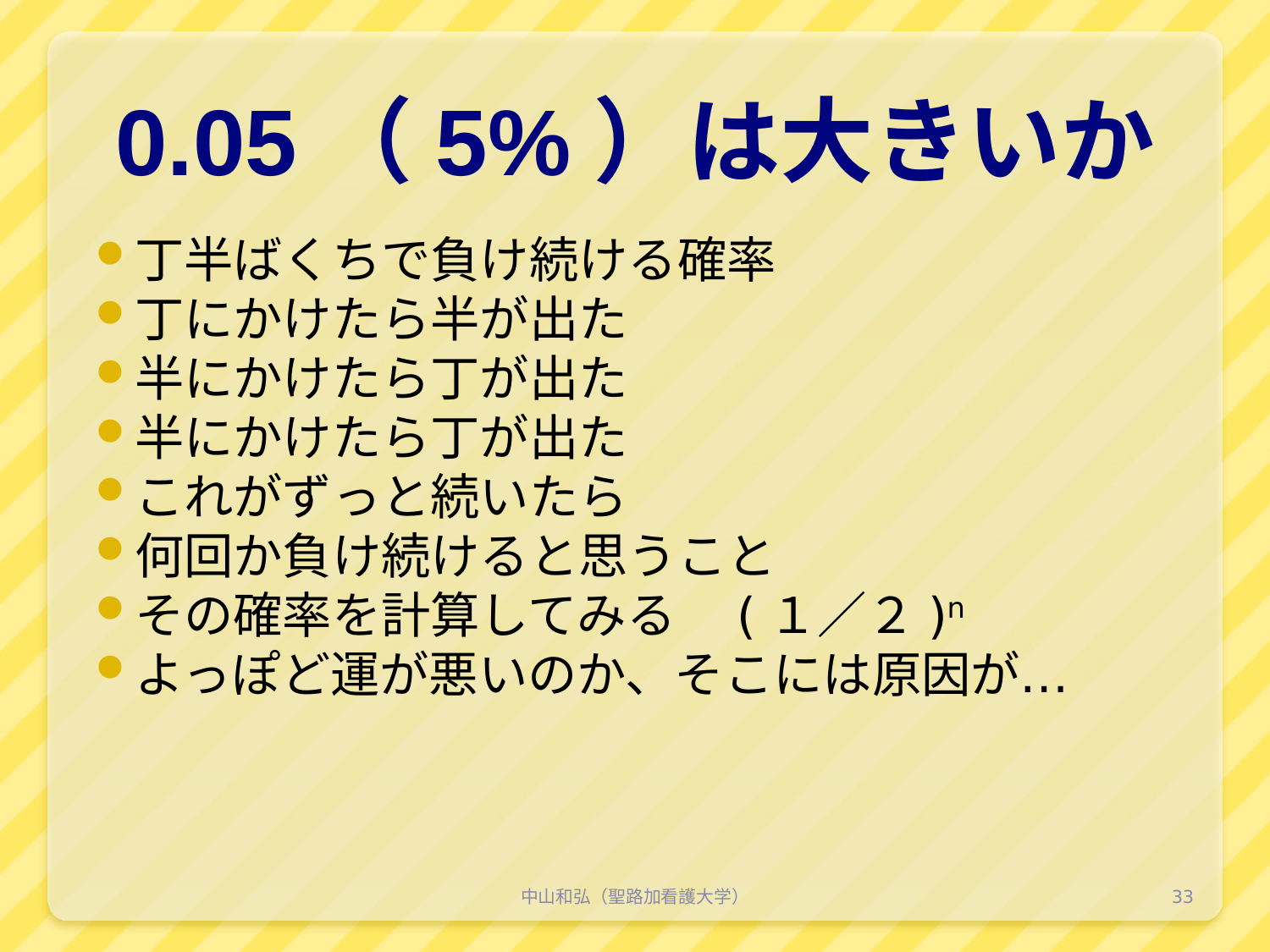

# 0.05（5%）は大きいか
丁半ばくちで負け続ける確率
丁にかけたら半が出た
半にかけたら丁が出た
半にかけたら丁が出た
これがずっと続いたら
何回か負け続けると思うこと
その確率を計算してみる　(１／２)n
よっぽど運が悪いのか、そこには原因が…
中山和弘（聖路加看護大学）
33